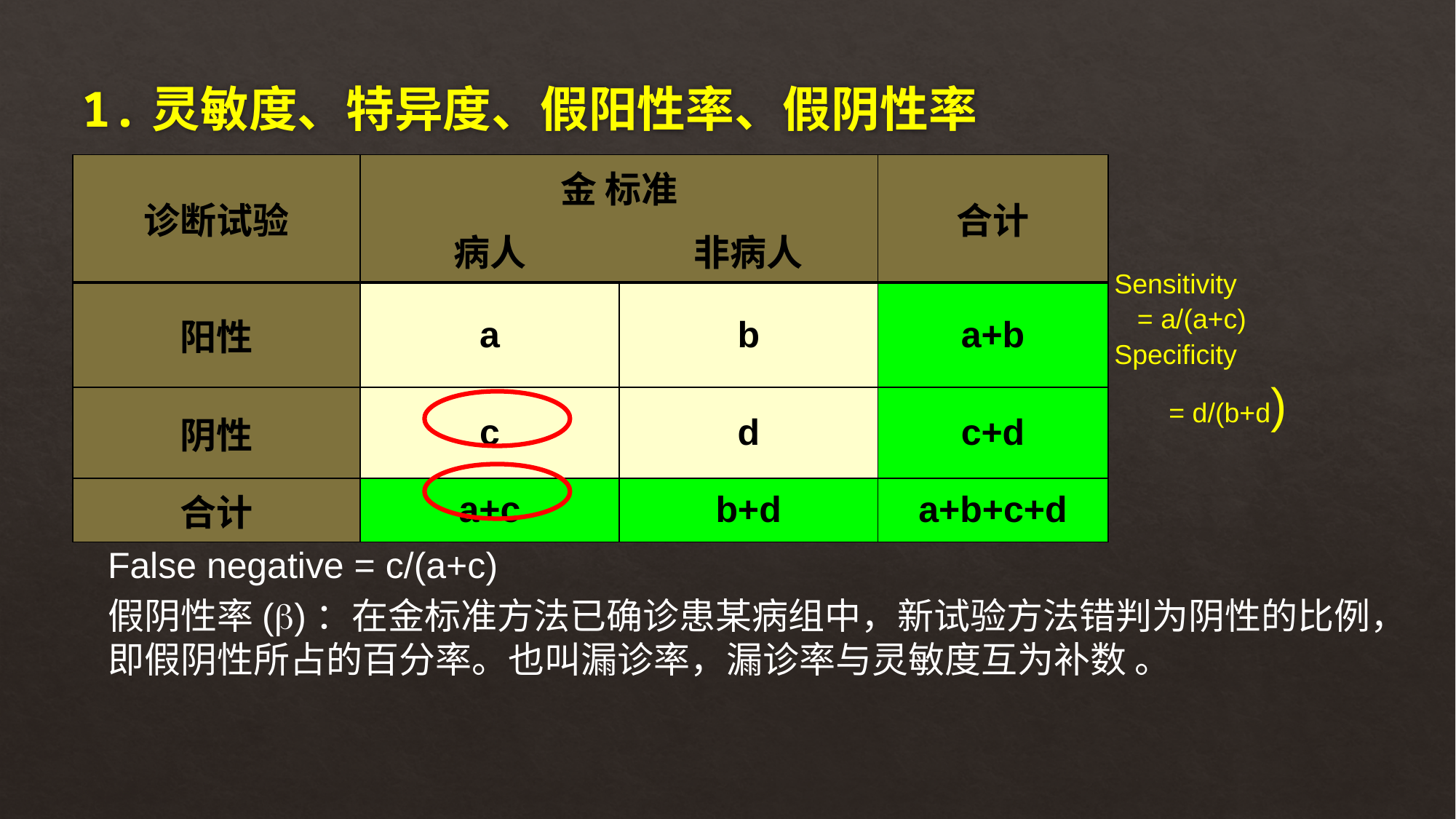

# 1.灵敏度、特异度、假阳性率、假阴性率
| 诊断试验 | 金 标准 |  | 合计 |
| --- | --- | --- | --- |
|  | 病人 | 非病人 |  |
| 阳性 | a | b | a+b |
| 阴性 | c | d | c+d |
| 合计 | a+c | b+d | a+b+c+d |
Sensitivity
   = a/(a+c)
Specificity
= d/(b+d)

False negative = c/(a+c)
假阴性率(β)：在金标准方法已确诊患某病组中，新试验方法错判为阴性的比例，即假阴性所占的百分率。也叫漏诊率，漏诊率与灵敏度互为补数 。